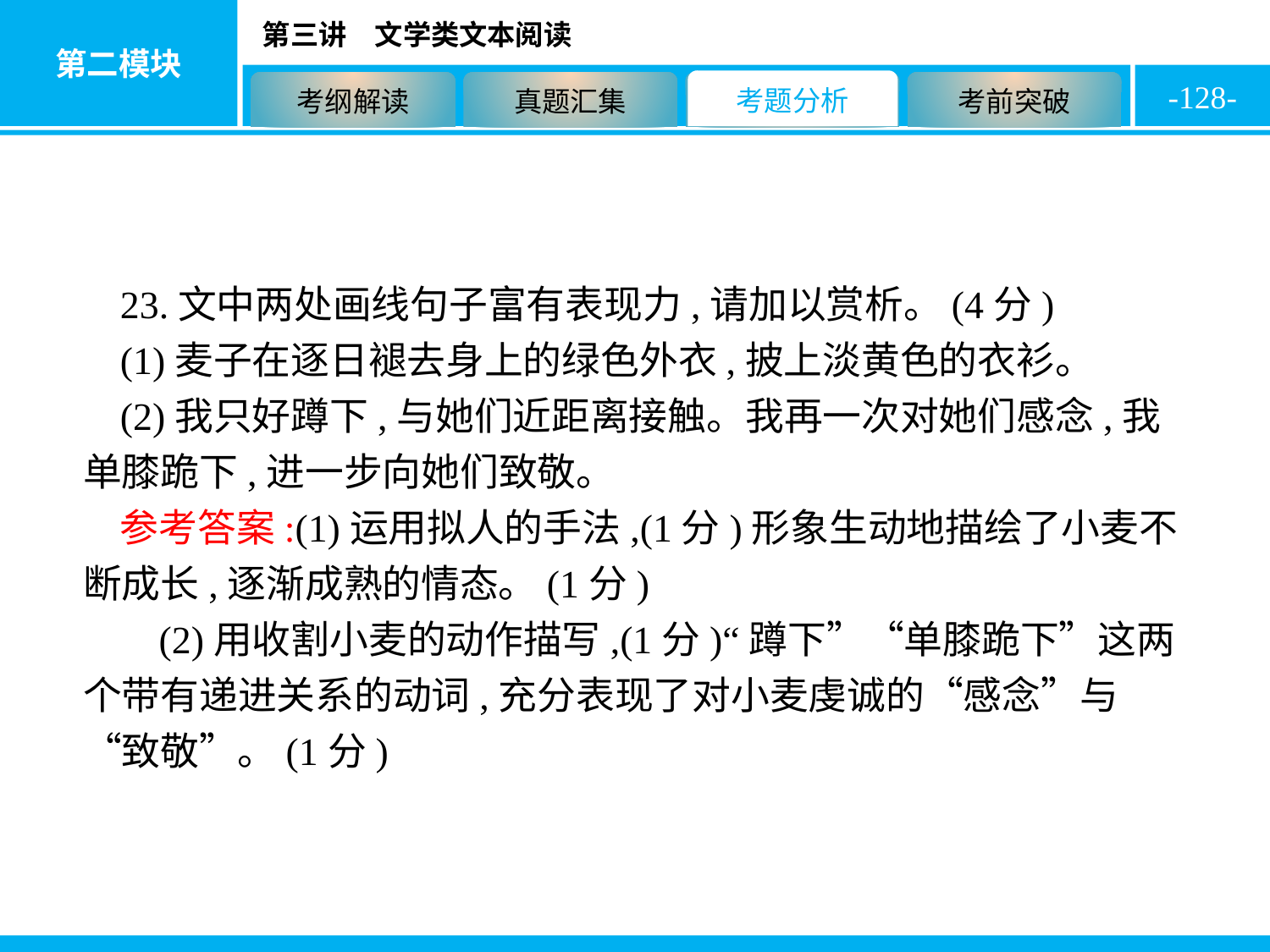

-128-
23.文中两处画线句子富有表现力,请加以赏析。(4分)
(1)麦子在逐日褪去身上的绿色外衣,披上淡黄色的衣衫。
(2)我只好蹲下,与她们近距离接触。我再一次对她们感念,我单膝跪下,进一步向她们致敬。
参考答案:(1)运用拟人的手法,(1分)形象生动地描绘了小麦不断成长,逐渐成熟的情态。(1分)
    (2)用收割小麦的动作描写,(1分)“蹲下”“单膝跪下”这两个带有递进关系的动词,充分表现了对小麦虔诚的“感念”与“致敬”。(1分)